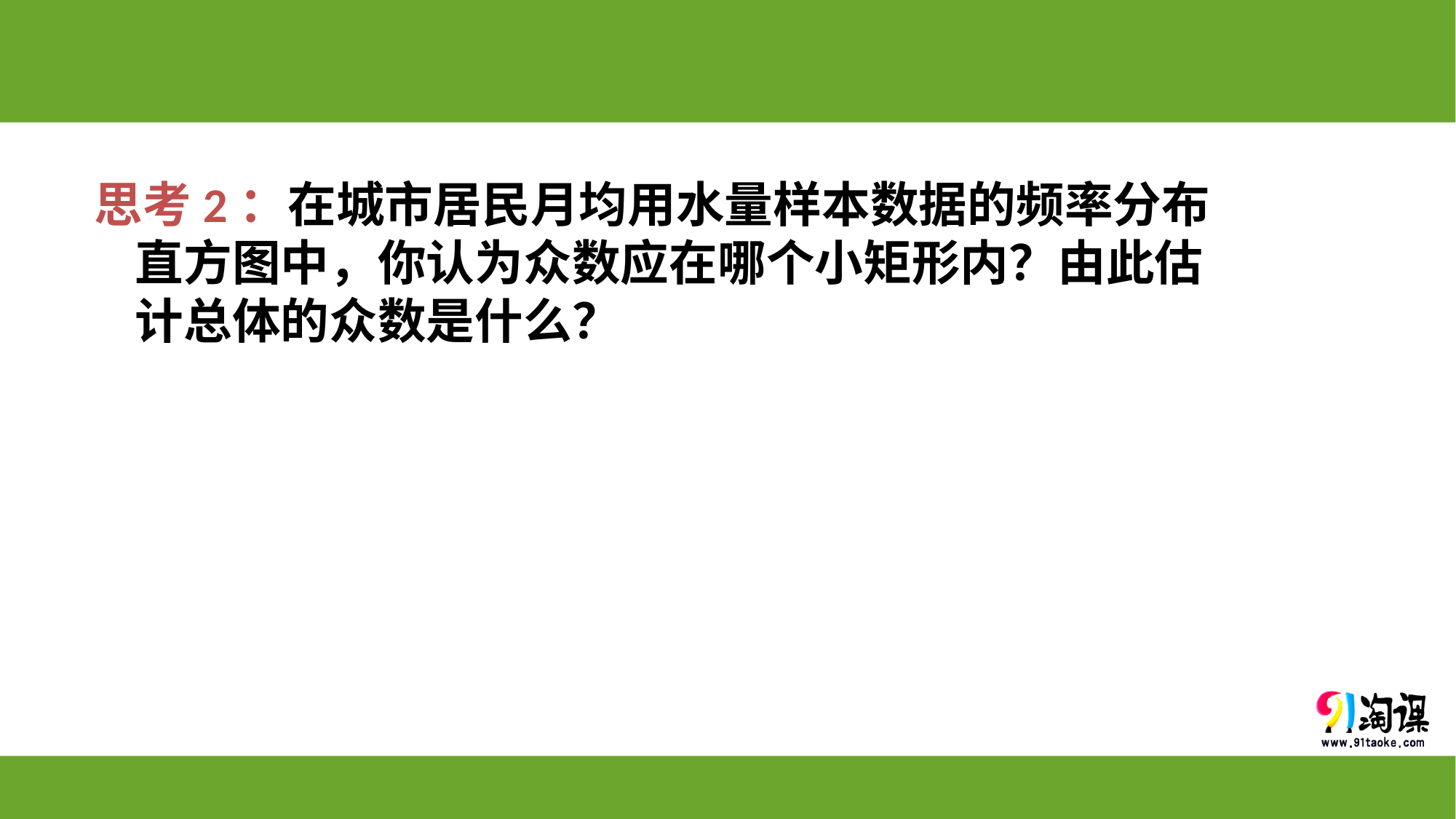

思考2：在城市居民月均用水量样本数据的频率分布直方图中，你认为众数应在哪个小矩形内？由此估计总体的众数是什么？